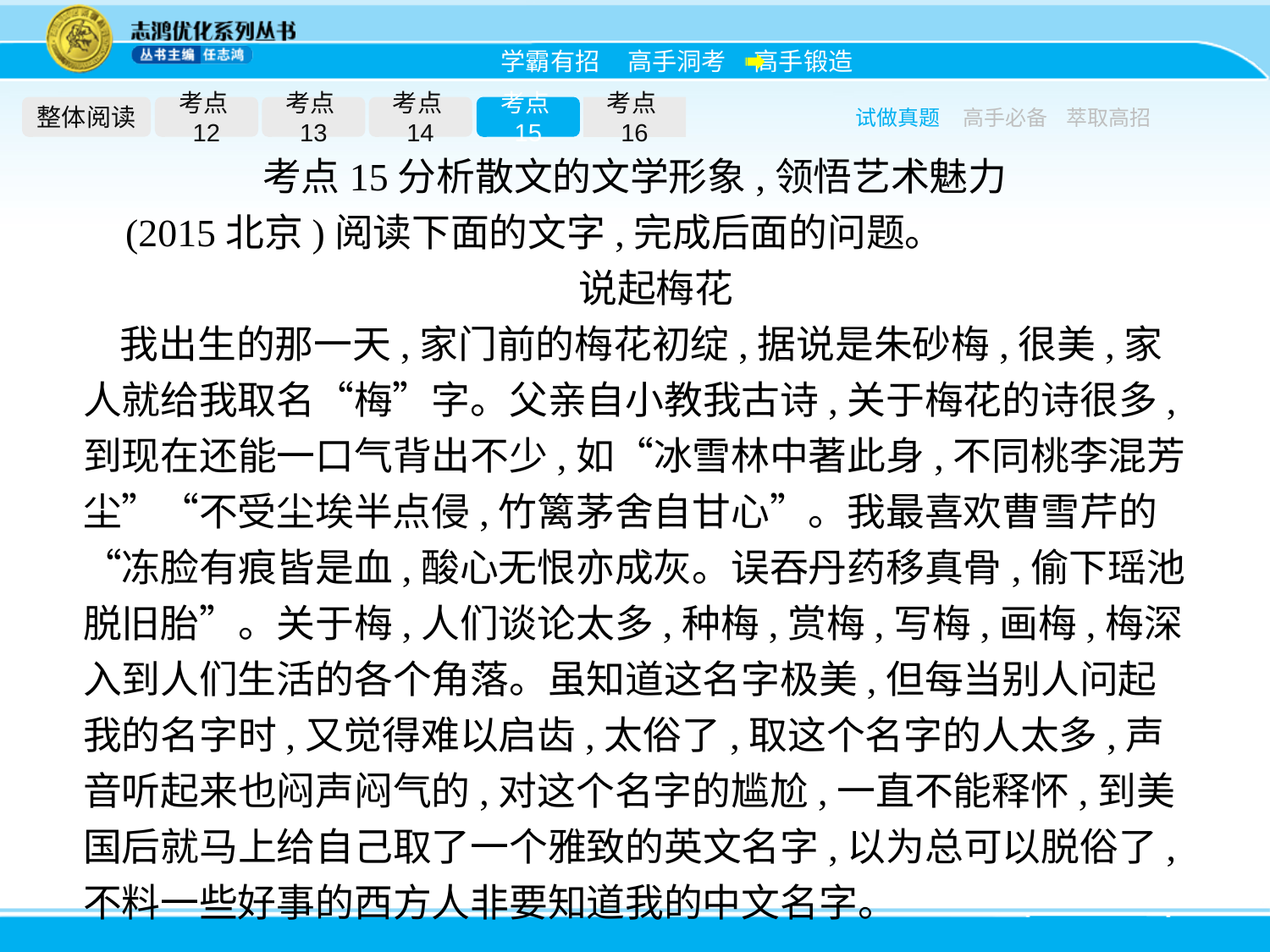

整体阅读
考点12
考点13
考点14
考点15
考点16
试做真题
高手必备
萃取高招
考点15分析散文的文学形象,领悟艺术魅力
(2015北京)阅读下面的文字,完成后面的问题。
说起梅花
我出生的那一天,家门前的梅花初绽,据说是朱砂梅,很美,家人就给我取名“梅”字。父亲自小教我古诗,关于梅花的诗很多,到现在还能一口气背出不少,如“冰雪林中著此身,不同桃李混芳尘”“不受尘埃半点侵,竹篱茅舍自甘心”。我最喜欢曹雪芹的“冻脸有痕皆是血,酸心无恨亦成灰。误吞丹药移真骨,偷下瑶池脱旧胎”。关于梅,人们谈论太多,种梅,赏梅,写梅,画梅,梅深入到人们生活的各个角落。虽知道这名字极美,但每当别人问起我的名字时,又觉得难以启齿,太俗了,取这个名字的人太多,声音听起来也闷声闷气的,对这个名字的尴尬,一直不能释怀,到美国后就马上给自己取了一个雅致的英文名字,以为总可以脱俗了,不料一些好事的西方人非要知道我的中文名字。